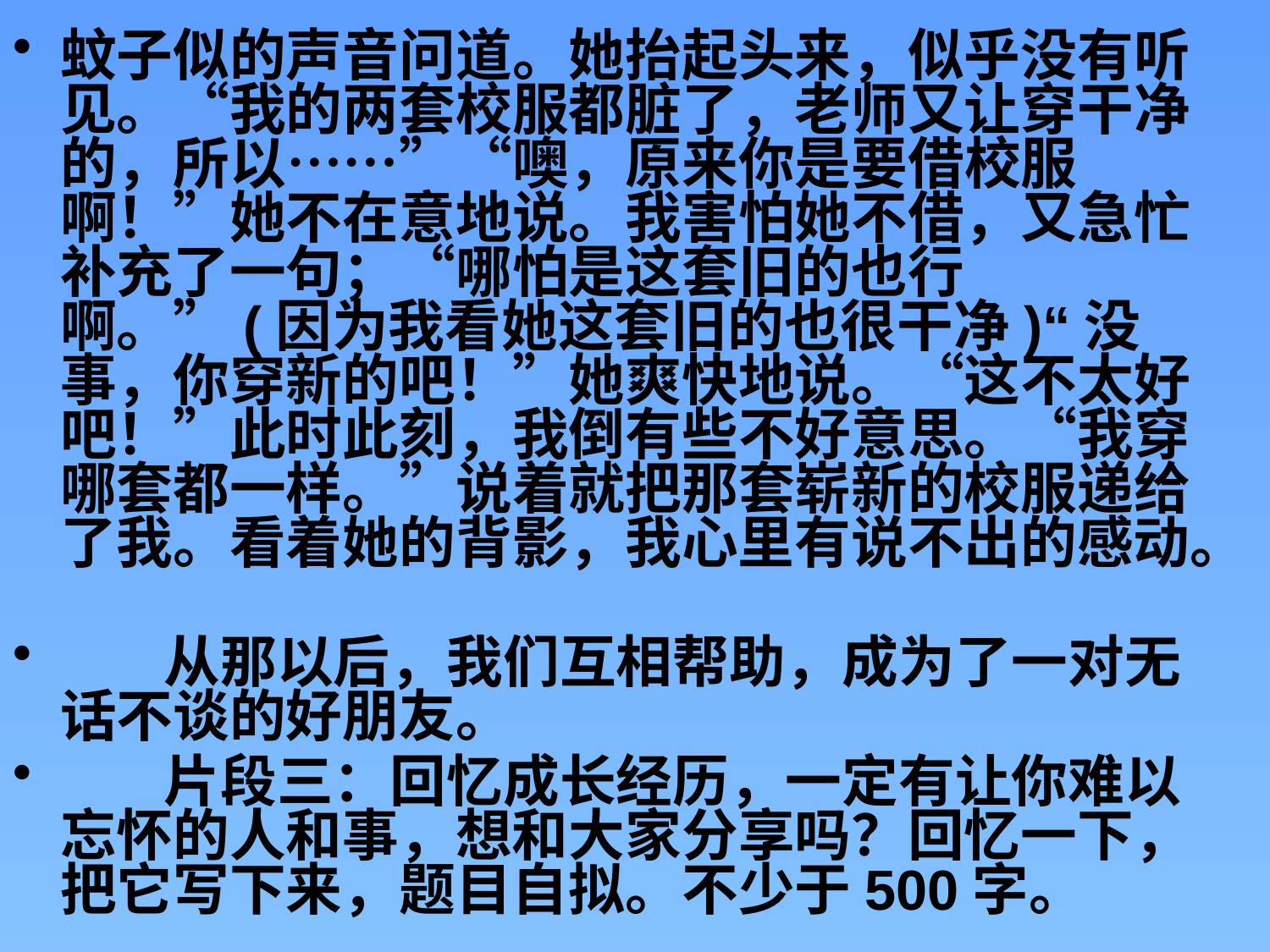

蚊子似的声音问道。她抬起头来，似乎没有听见。“我的两套校服都脏了，老师又让穿干净的，所以……”“噢，原来你是要借校服啊！”她不在意地说。我害怕她不借，又急忙补充了一句；“哪怕是这套旧的也行啊。”(因为我看她这套旧的也很干净)“没事，你穿新的吧！”她爽快地说。“这不太好吧！”此时此刻，我倒有些不好意思。“我穿哪套都一样。”说着就把那套崭新的校服递给了我。看着她的背影，我心里有说不出的感动。
       从那以后，我们互相帮助，成为了一对无话不谈的好朋友。
       片段三：回忆成长经历，一定有让你难以忘怀的人和事，想和大家分享吗？回忆一下，把它写下来，题目自拟。不少于500字。

#